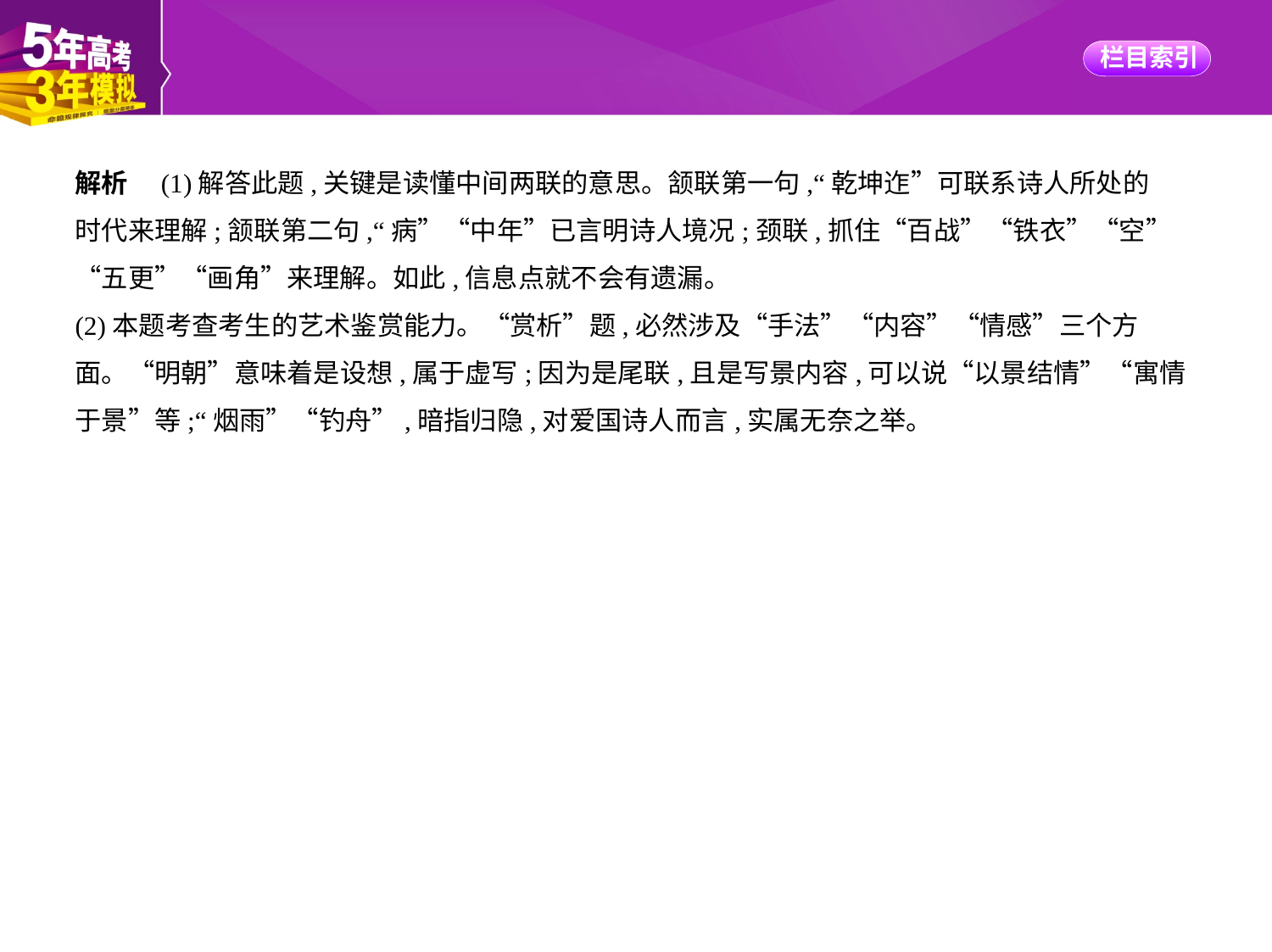

解析　(1)解答此题,关键是读懂中间两联的意思。颔联第一句,“乾坤迮”可联系诗人所处的
时代来理解;颔联第二句,“病”“中年”已言明诗人境况;颈联,抓住“百战”“铁衣”“空”
“五更”“画角”来理解。如此,信息点就不会有遗漏。
(2)本题考查考生的艺术鉴赏能力。“赏析”题,必然涉及“手法”“内容”“情感”三个方
面。“明朝”意味着是设想,属于虚写;因为是尾联,且是写景内容,可以说“以景结情”“寓情
于景”等;“烟雨”“钓舟”,暗指归隐,对爱国诗人而言,实属无奈之举。